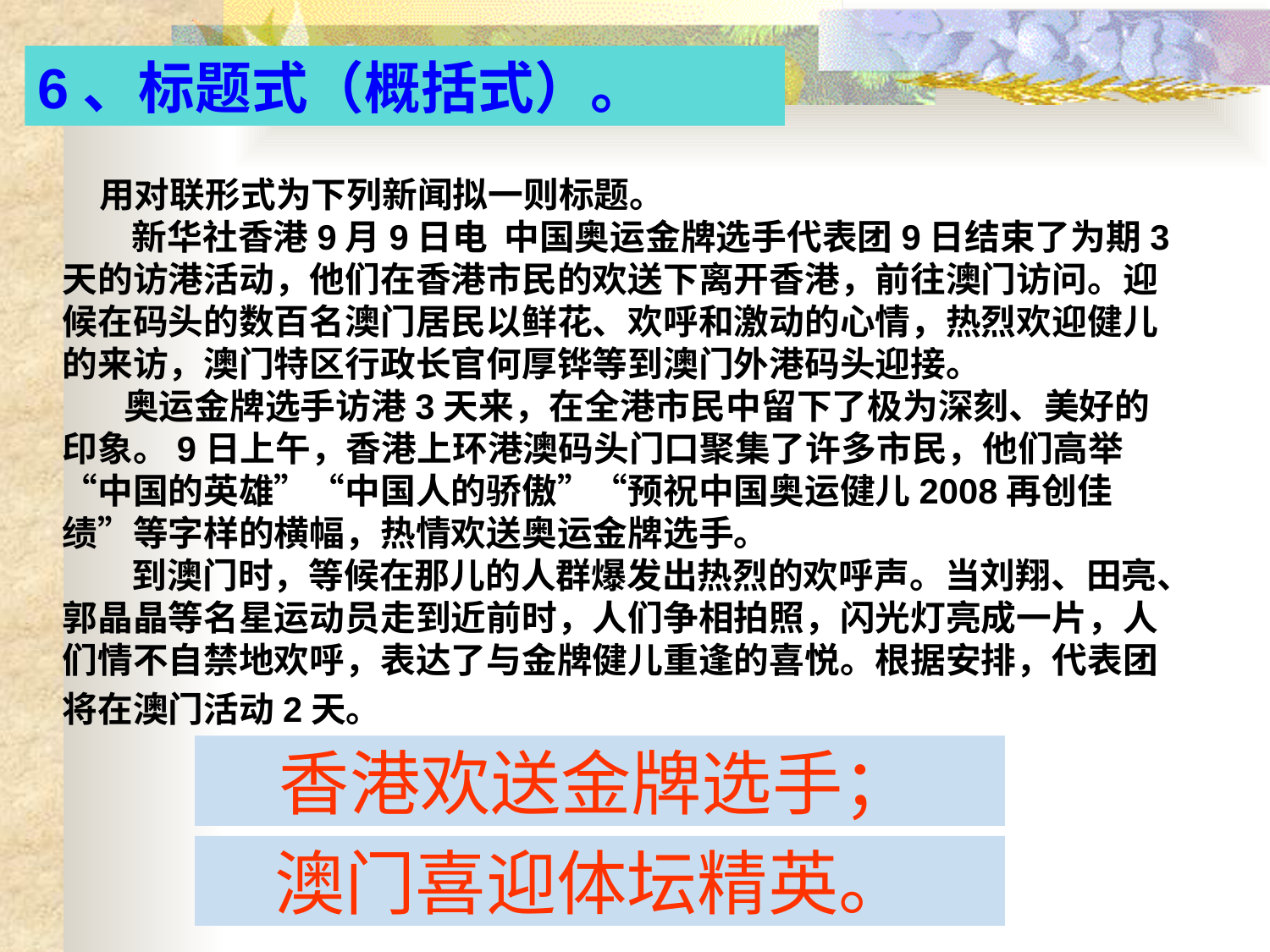

6、标题式（概括式）。
用对联形式为下列新闻拟一则标题。
   新华社香港9月9日电  中国奥运金牌选手代表团9日结束了为期3天的访港活动，他们在香港市民的欢送下离开香港，前往澳门访问。迎候在码头的数百名澳门居民以鲜花、欢呼和激动的心情，热烈欢迎健儿的来访，澳门特区行政长官何厚铧等到澳门外港码头迎接。
  奥运金牌选手访港3天来，在全港市民中留下了极为深刻、美好的印象。9日上午，香港上环港澳码头门口聚集了许多市民，他们高举“中国的英雄”“中国人的骄傲”“预祝中国奥运健儿2008再创佳绩”等字样的横幅，热情欢送奥运金牌选手。
   到澳门时，等候在那儿的人群爆发出热烈的欢呼声。当刘翔、田亮、郭晶晶等名星运动员走到近前时，人们争相拍照，闪光灯亮成一片，人们情不自禁地欢呼，表达了与金牌健儿重逢的喜悦。根据安排，代表团将在澳门活动2天。
香港欢送金牌选手；
澳门喜迎体坛精英。